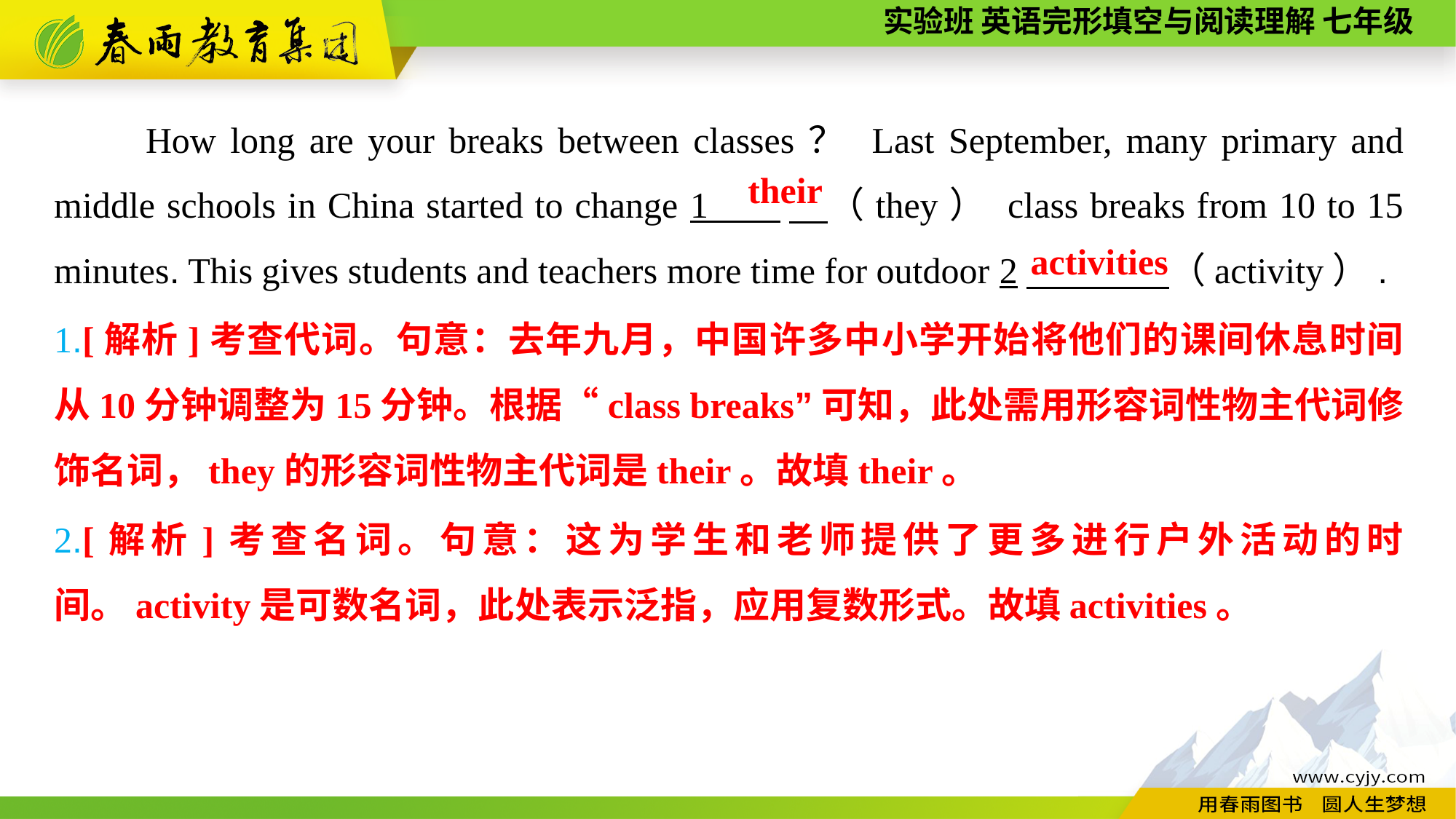

How long are your breaks between classes？ Last September, many primary and middle schools in China started to change 1      　（they） class breaks from 10 to 15 minutes. This gives students and teachers more time for outdoor 2　             （activity）.
their
activities
1.[解析]考查代词。句意：去年九月，中国许多中小学开始将他们的课间休息时间从10分钟调整为15分钟。根据“class breaks”可知，此处需用形容词性物主代词修饰名词，they的形容词性物主代词是their。故填their。
2.[解析]考查名词。句意：这为学生和老师提供了更多进行户外活动的时间。activity是可数名词，此处表示泛指，应用复数形式。故填activities。